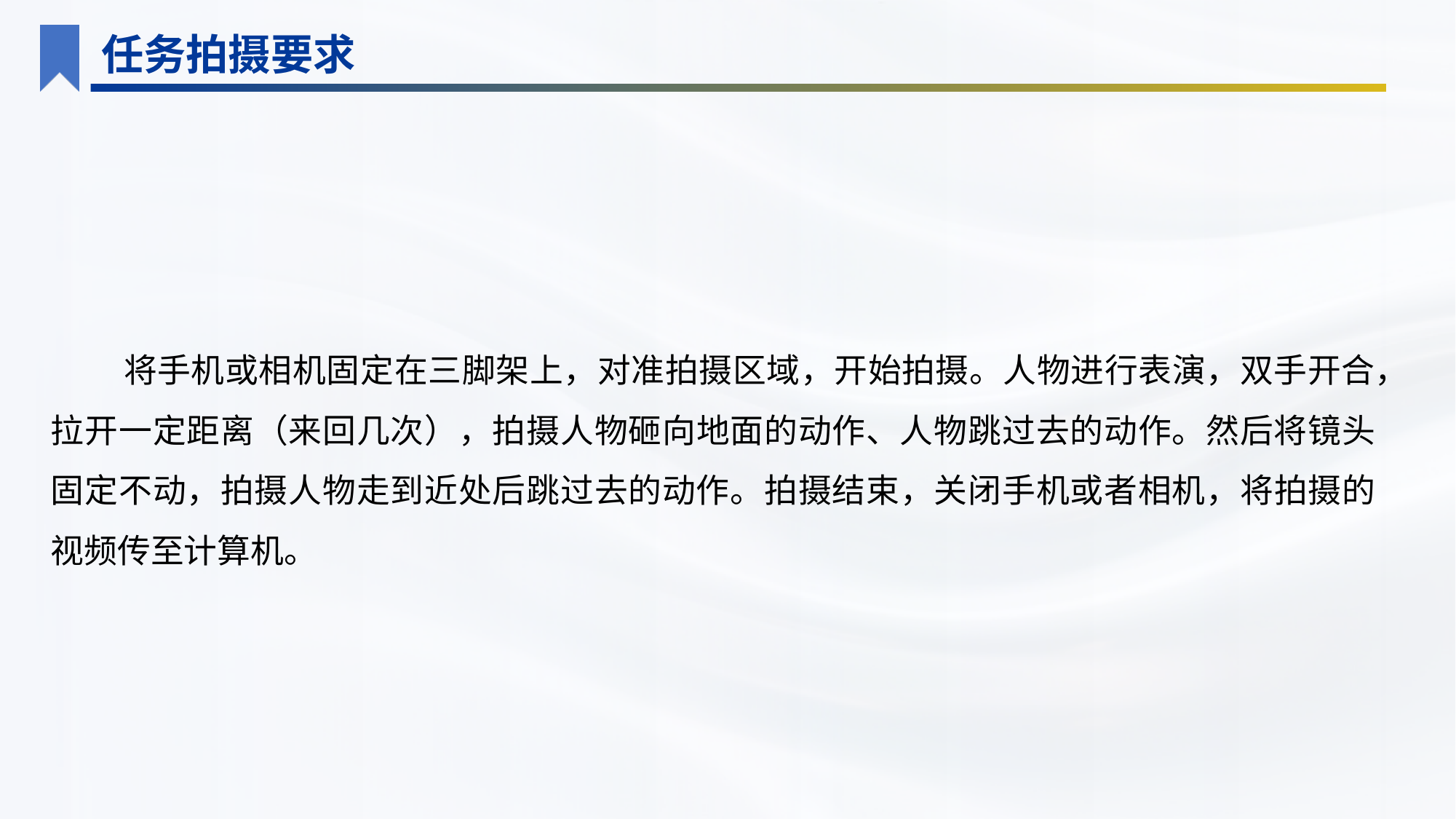

任务拍摄要求
将手机或相机固定在三脚架上，对准拍摄区域，开始拍摄。人物进行表演，双手开合，拉开一定距离（来回几次），拍摄人物砸向地面的动作、人物跳过去的动作。然后将镜头固定不动，拍摄人物走到近处后跳过去的动作。拍摄结束，关闭手机或者相机，将拍摄的视频传至计算机。